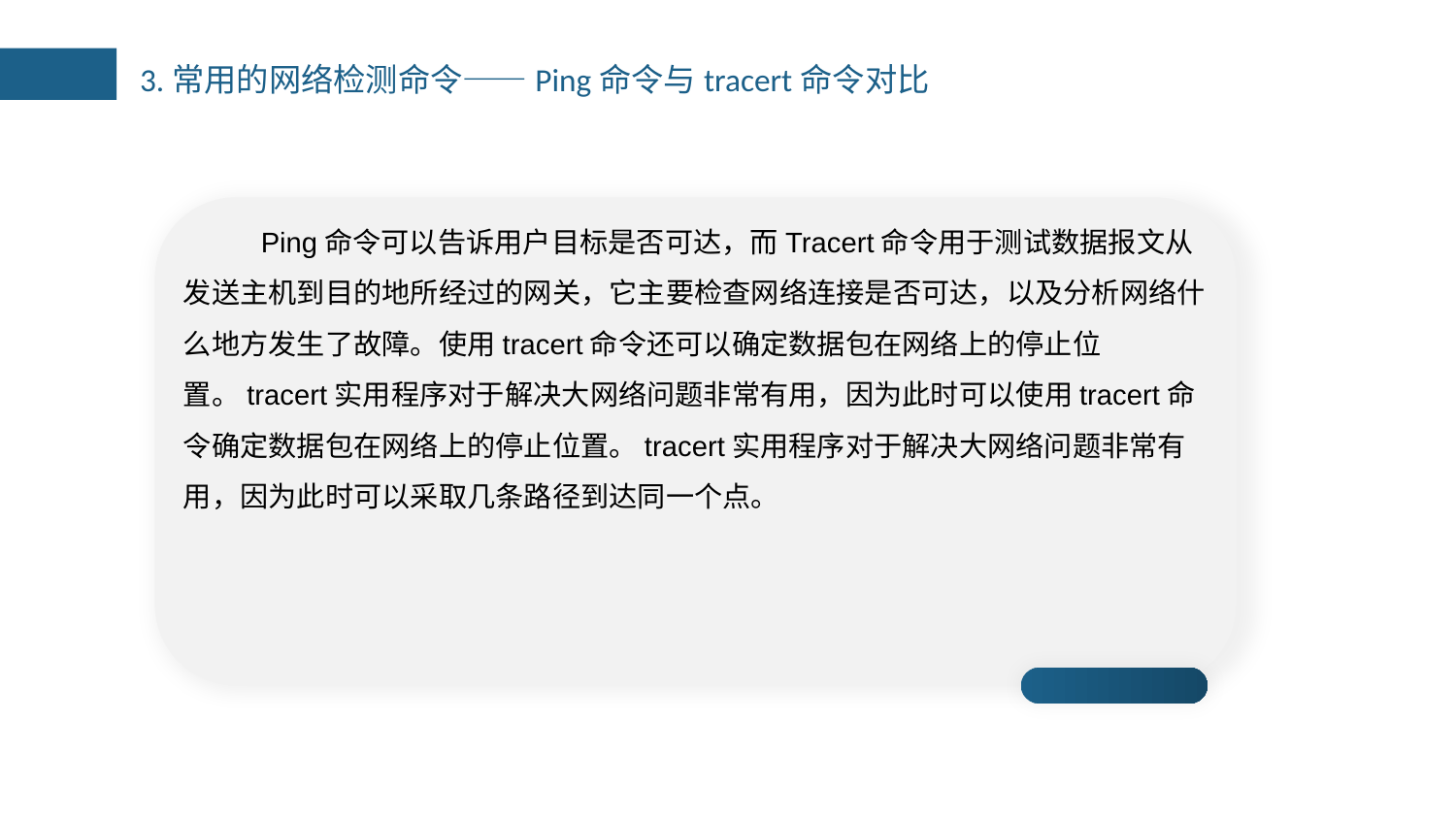

3.常用的网络检测命令——Ping命令与tracert命令对比

Ping命令可以告诉用户目标是否可达，而Tracert命令用于测试数据报文从发送主机到目的地所经过的网关，它主要检查网络连接是否可达，以及分析网络什么地方发生了故障。使用tracert命令还可以确定数据包在网络上的停止位置。tracert实用程序对于解决大网络问题非常有用，因为此时可以使用tracert命令确定数据包在网络上的停止位置。tracert实用程序对于解决大网络问题非常有用，因为此时可以采取几条路径到达同一个点。